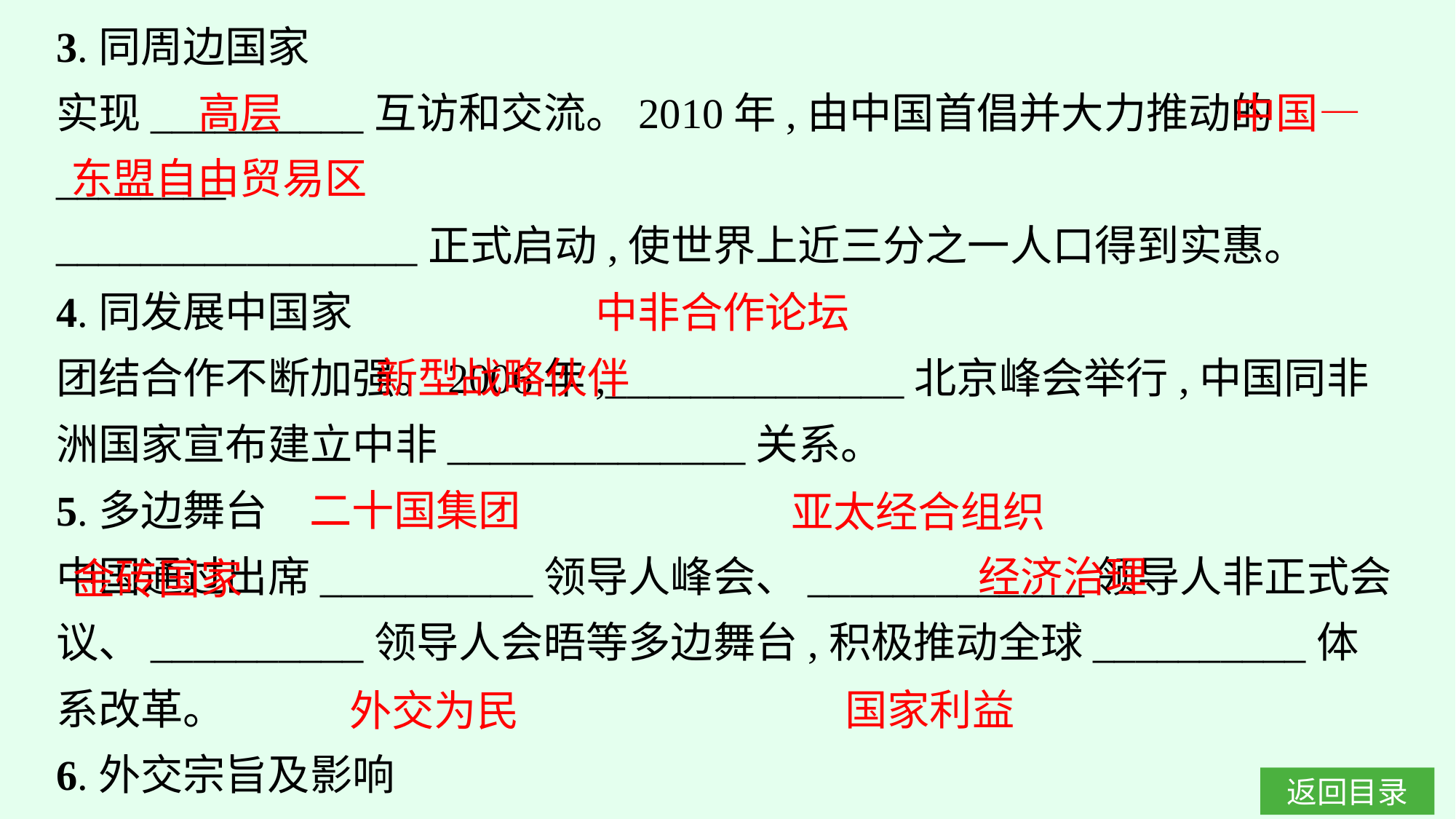

3.同周边国家
实现__________互访和交流。2010年,由中国首倡并大力推动的________
_________________正式启动,使世界上近三分之一人口得到实惠。
4.同发展中国家
团结合作不断加强。2006年,______________北京峰会举行,中国同非洲国家宣布建立中非______________关系。
5.多边舞台
中国通过出席__________领导人峰会、_____________领导人非正式会议、__________领导人会晤等多边舞台,积极推动全球__________体系改革。
6.外交宗旨及影响
中国政府践行“__________”宗旨,坚定维护__________和我国公民、法人海外合法权益。中国的国际地位显著提高,国际影响日益扩大。
高层
中国—
东盟自由贸易区
中非合作论坛
新型战略伙伴
二十国集团
亚太经合组织
经济治理
金砖国家
国家利益
外交为民